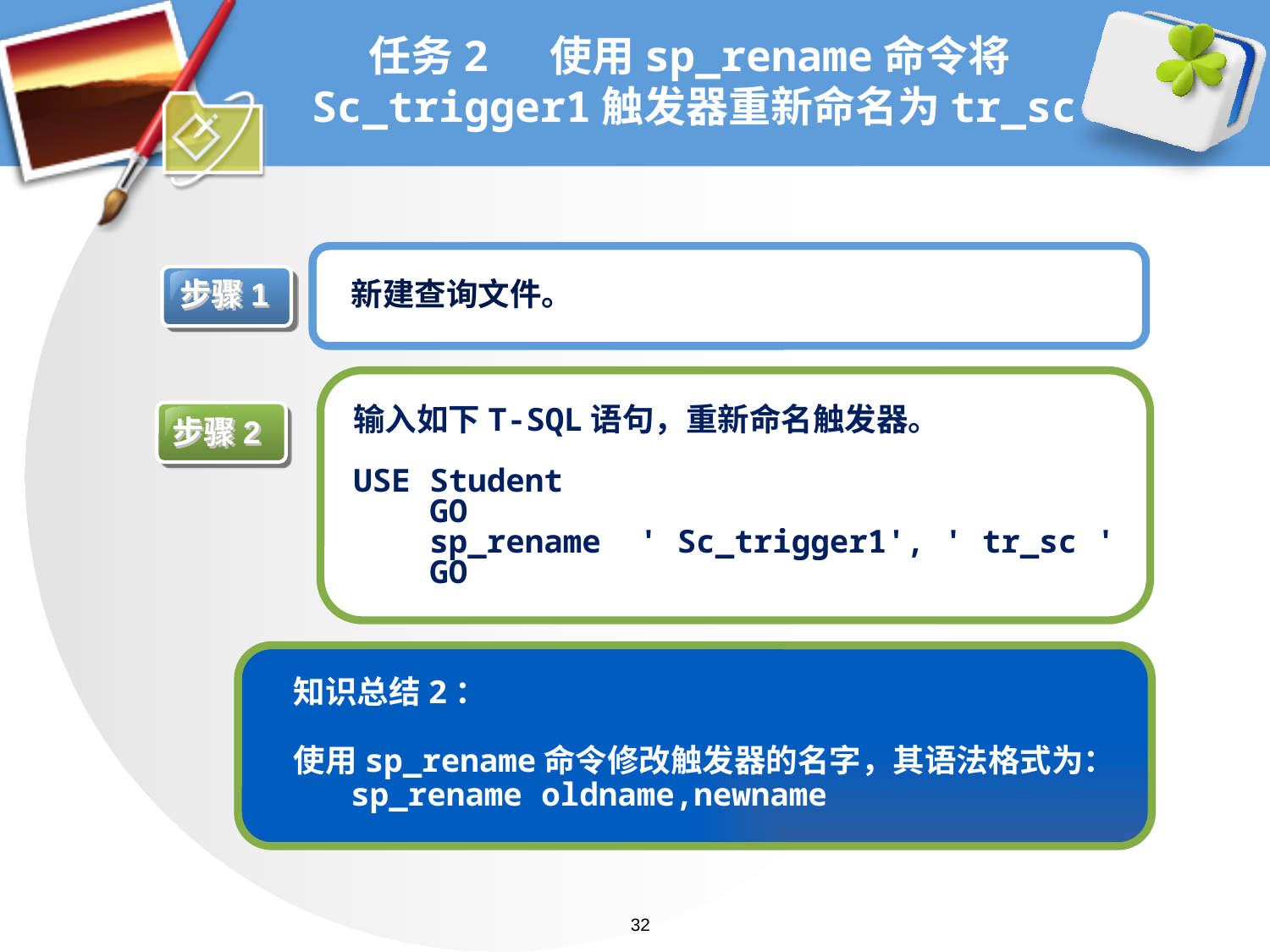

# 任务2  使用sp_rename命令将Sc_trigger1触发器重新命名为tr_sc

步骤1
新建查询文件。

输入如下T-SQL语句，重新命名触发器。

USE Student
    GO
    sp_rename  ' Sc_trigger1', ' tr_sc '
    GO

步骤2

知识总结2：

使用sp_rename命令修改触发器的名字，其语法格式为：
   sp_rename oldname,newname
32